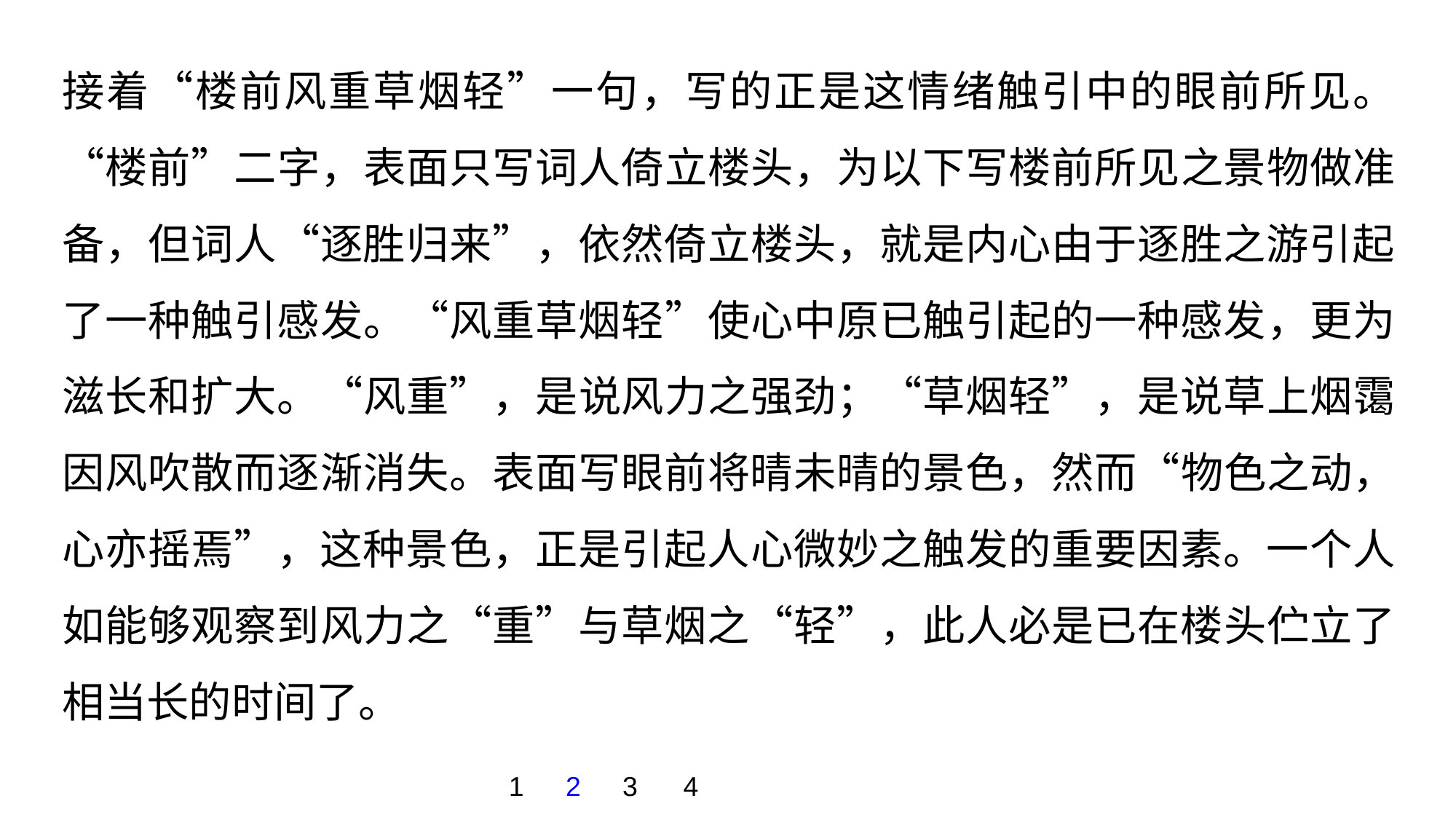

接着“楼前风重草烟轻”一句，写的正是这情绪触引中的眼前所见。“楼前”二字，表面只写词人倚立楼头，为以下写楼前所见之景物做准备，但词人“逐胜归来”，依然倚立楼头，就是内心由于逐胜之游引起了一种触引感发。“风重草烟轻”使心中原已触引起的一种感发，更为滋长和扩大。“风重”，是说风力之强劲；“草烟轻”，是说草上烟霭因风吹散而逐渐消失。表面写眼前将晴未晴的景色，然而“物色之动，心亦摇焉”，这种景色，正是引起人心微妙之触发的重要因素。一个人如能够观察到风力之“重”与草烟之“轻”，此人必是已在楼头伫立了相当长的时间了。
1
2
3
4